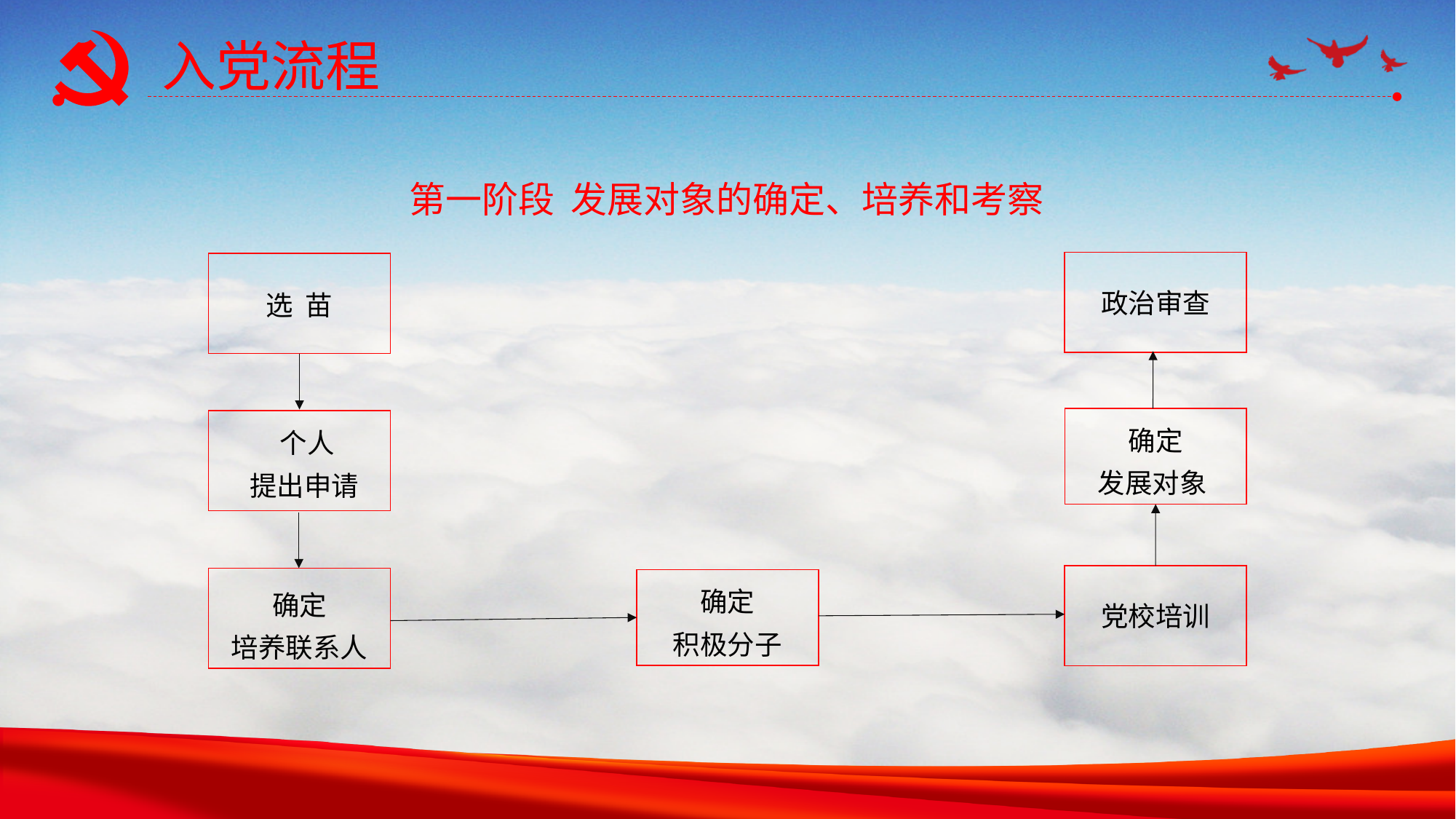

入党流程
第一阶段  发展对象的确定、培养和考察
政治审查

选  苗
确定
发展对象

个人
提出申请
党校培训

确定
培养联系人
确定
积极分子